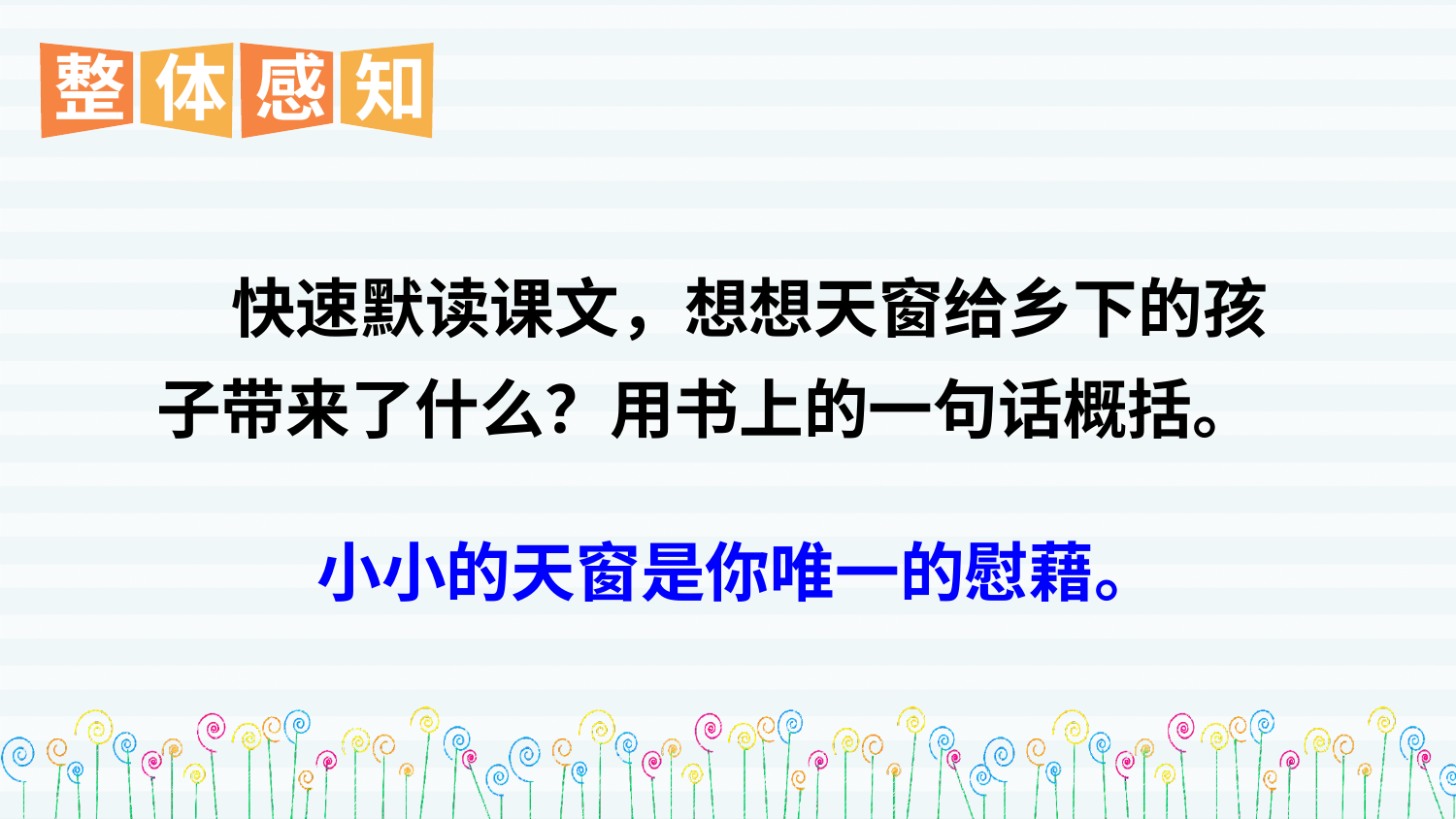

整
体
感
知
    快速默读课文，想想天窗给乡下的孩子带来了什么？用书上的一句话概括。
小小的天窗是你唯一的慰藉。